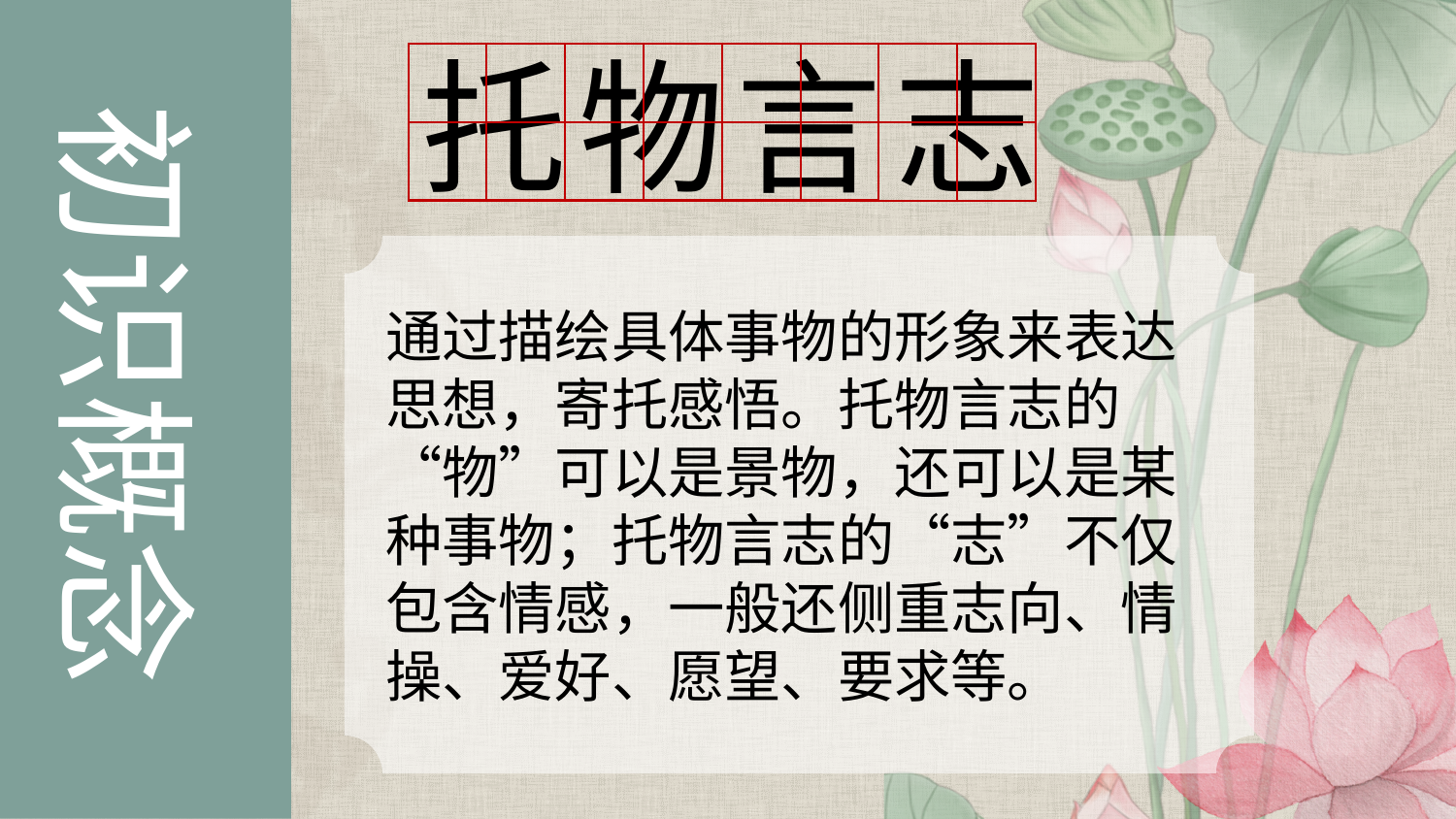

托物言志

初识概念

通过描绘具体事物的形象来表达思想，寄托感悟。托物言志的“物”可以是景物，还可以是某种事物；托物言志的“志”不仅包含情感，一般还侧重志向、情操、爱好、愿望、要求等。